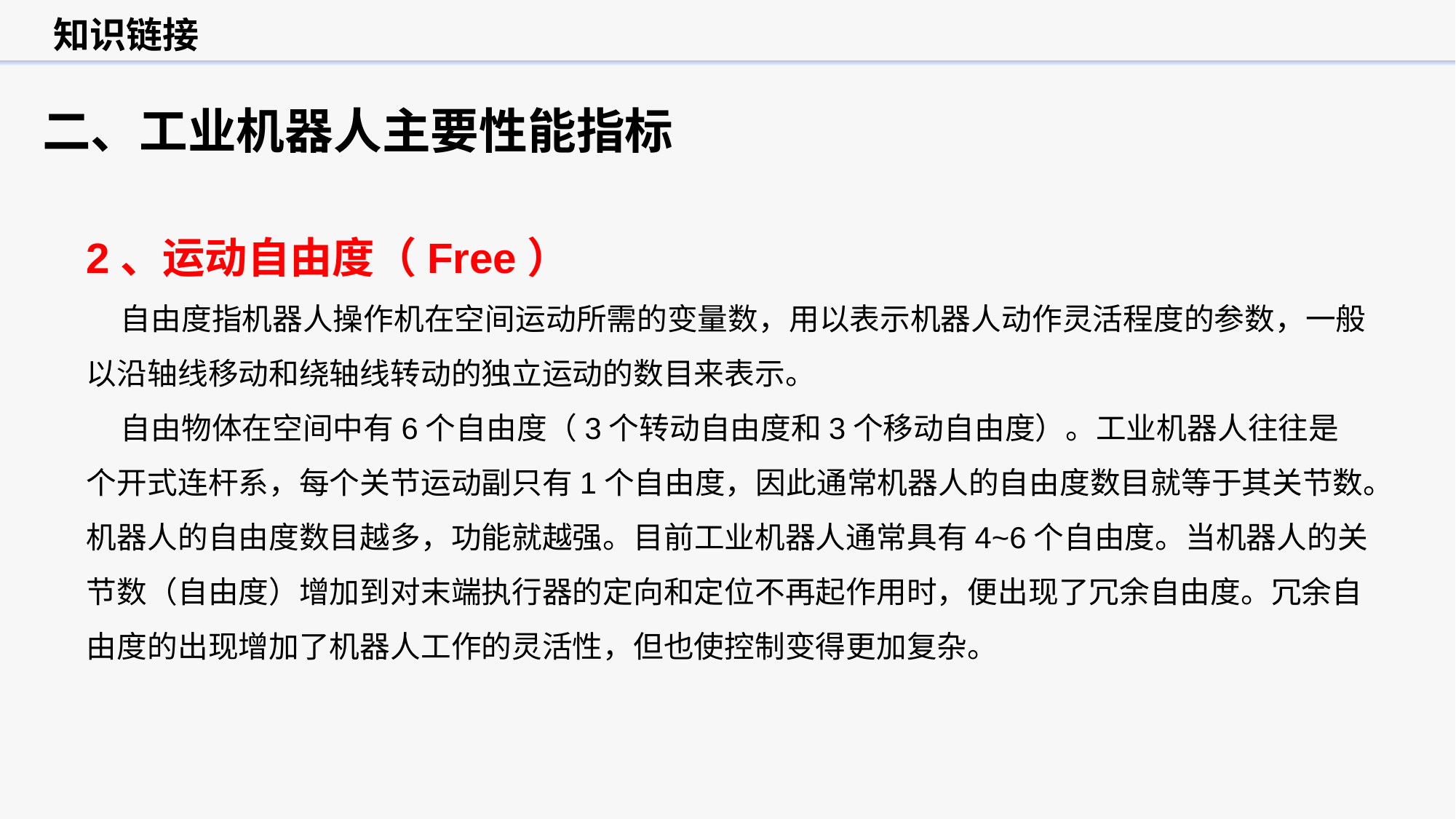

知识链接

二、工业机器人主要性能指标
2、运动自由度（Free）
    自由度指机器人操作机在空间运动所需的变量数，用以表示机器人动作灵活程度的参数，一般以沿轴线移动和绕轴线转动的独立运动的数目来表示。
    自由物体在空间中有6个自由度（3个转动自由度和3个移动自由度）。工业机器人往往是个开式连杆系，每个关节运动副只有1个自由度，因此通常机器人的自由度数目就等于其关节数。机器人的自由度数目越多，功能就越强。目前工业机器人通常具有4~6个自由度。当机器人的关节数（自由度）增加到对末端执行器的定向和定位不再起作用时，便出现了冗余自由度。冗余自由度的出现增加了机器人工作的灵活性，但也使控制变得更加复杂。